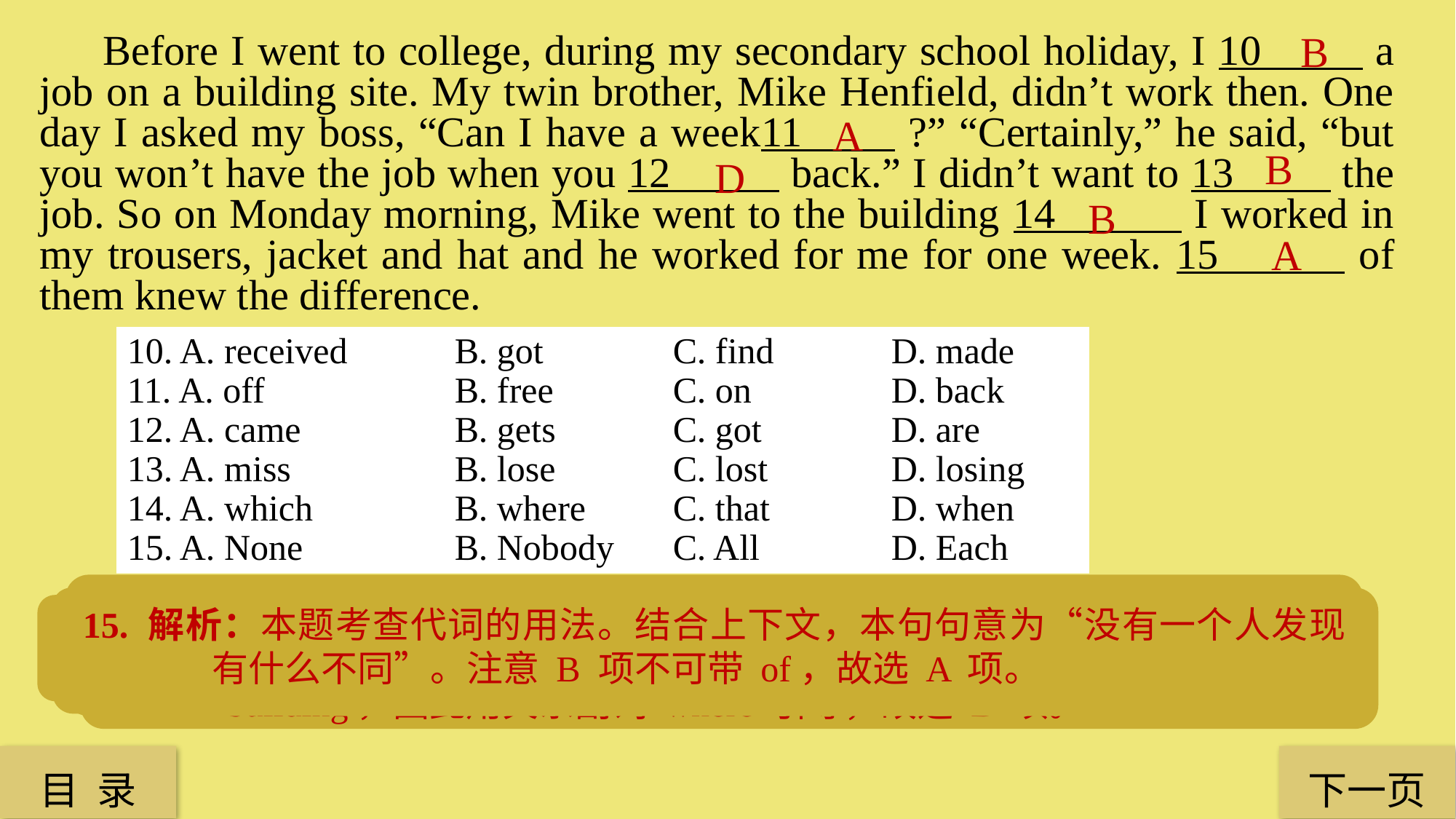

B
     Before I went to college, during my secondary school holiday, I 10         a job on a building site. My twin brother, Mike Henfield, didn’t work then. One day I asked my boss, “Can I have a week11        ?” “Certainly,” he said, “but you won’t have the job when you 12          back.” I didn’t want to 13         the job. So on Monday morning, Mike went to the building 14           I worked in my trousers, jacket and hat and he worked for me for one week. 15          of them knew the difference.
A
B
 D
B
A
10. A. received 	B. got 	 	C. find 	D. made
11. A. off 	 	B. free 	 	C. on 	 	D. back
12. A. came 		B. gets 	C. got 		D. are
13. A. miss 		B. lose 	C. lost 		D. losing
14. A. which 		B. where 	C. that 		D. when
15. A. None 		B. Nobody 	C. All 		D. Each
15. 解析：本题考查代词的用法。结合上下文，本句句意为“没有一个人发现有什么不同”。注意 B 项不可带 of，故选 A 项。
14. 解析：本 题 考 查 定 语 从 句 的 用 法。“ 14 I worked in my trousers, jacket and hat and he worked for me for one week”为定语从句，修饰先行词 the building，因此用关系副词 where 引导，故选 B 项。
11. 解析：本题考查动词短语的固定搭配。have a week off 意为“休息一个星期”，故选 A 项。
12. 解析：本题考查时态的用法。该句是 when 引导的从句，应用主将从现结构，因此只有 D项时态正确，故选 D 项。
10. 解析：本题考查动词短语的用法。“找到一份工作”的表达为 get/find a job，但此处应用过去时，故选 B 项。
13. 解析：本题考查对文意的理解。结合上下文，本句句意是“我不想失去工作”，动词用lose，故选 B 项。